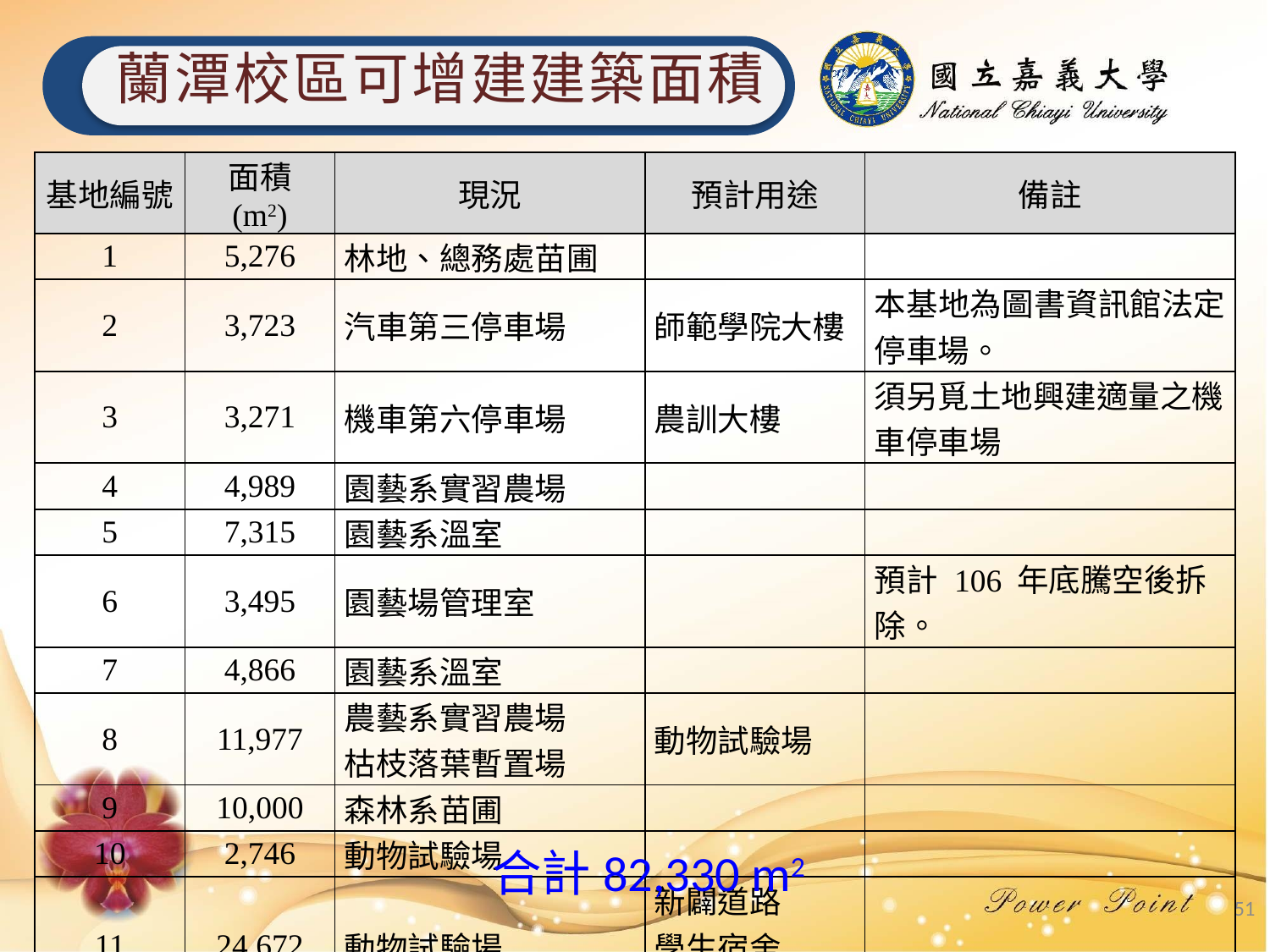

蘭潭校區可增建建築面積

| 基地編號 | 面積 (m2) | 現況 | 預計用途 | 備註 |
| --- | --- | --- | --- | --- |
| 1 | 5,276 | 林地、總務處苗圃 |  |  |
| 2 | 3,723 | 汽車第三停車場 | 師範學院大樓 | 本基地為圖書資訊館法定停車場。 |
| 3 | 3,271 | 機車第六停車場 | 農訓大樓 | 須另覓土地興建適量之機車停車場 |
| 4 | 4,989 | 園藝系實習農場 |  |  |
| 5 | 7,315 | 園藝系溫室 |  |  |
| 6 | 3,495 | 園藝場管理室 |  | 預計 106 年底騰空後拆除。 |
| 7 | 4,866 | 園藝系溫室 |  |  |
| 8 | 11,977 | 農藝系實習農場 枯枝落葉暫置場 | 動物試驗場 |  |
| 9 | 10,000 | 森林系苗圃 |  |  |
| 10 | 2,746 | 動物試驗場 |  |  |
| 11 | 24,672 | 動物試驗場 | 新闢道路 學生宿舍 人文大樓 |  |
合計82,330 m2
51